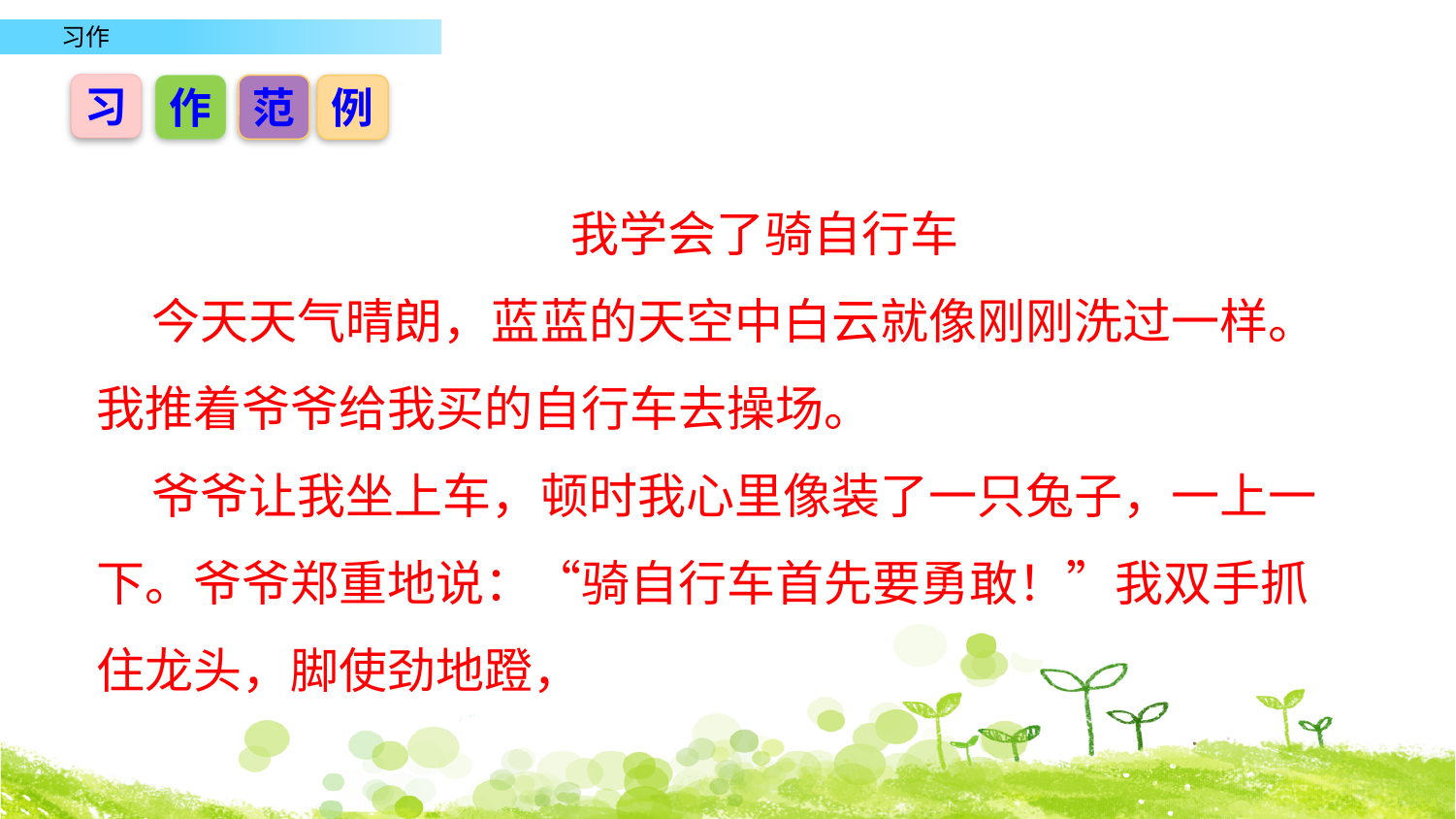

习
作
范
例
         我学会了骑自行车
    今天天气晴朗，蓝蓝的天空中白云就像刚刚洗过一样。我推着爷爷给我买的自行车去操场。
    爷爷让我坐上车，顿时我心里像装了一只兔子，一上一下。爷爷郑重地说：“骑自行车首先要勇敢！”我双手抓住龙头，脚使劲地蹬，